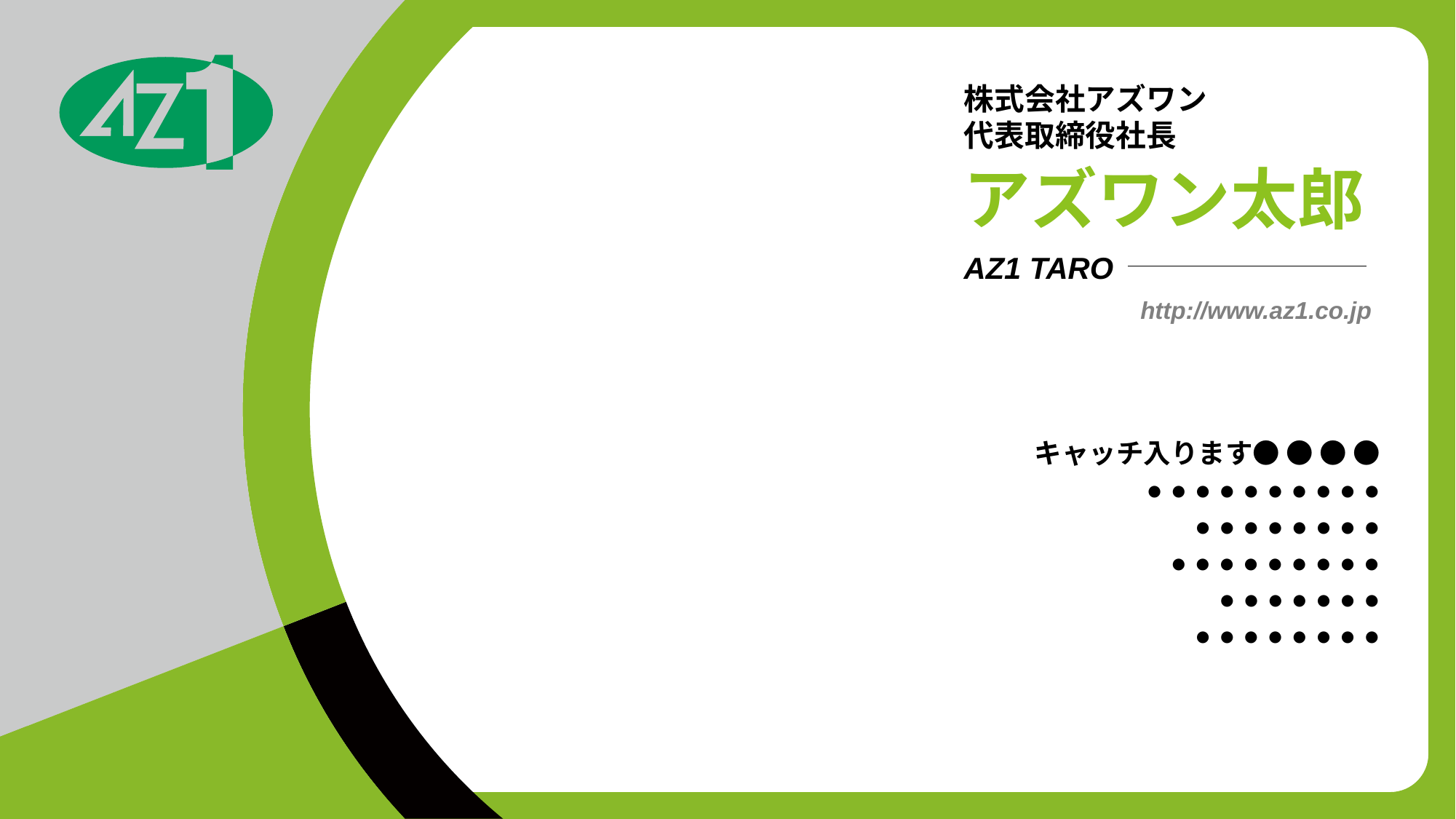

株式会社アズワン
代表取締役社長
# アズワン太郎
AZ1 TARO
http://www.az1.co.jp
キャッチ入ります● ● ● ●
● ● ● ● ● ● ● ● ● ●
● ● ● ● ● ● ● ●
● ● ● ● ● ● ● ● ●
● ● ● ● ● ● ●
● ● ● ● ● ● ● ●